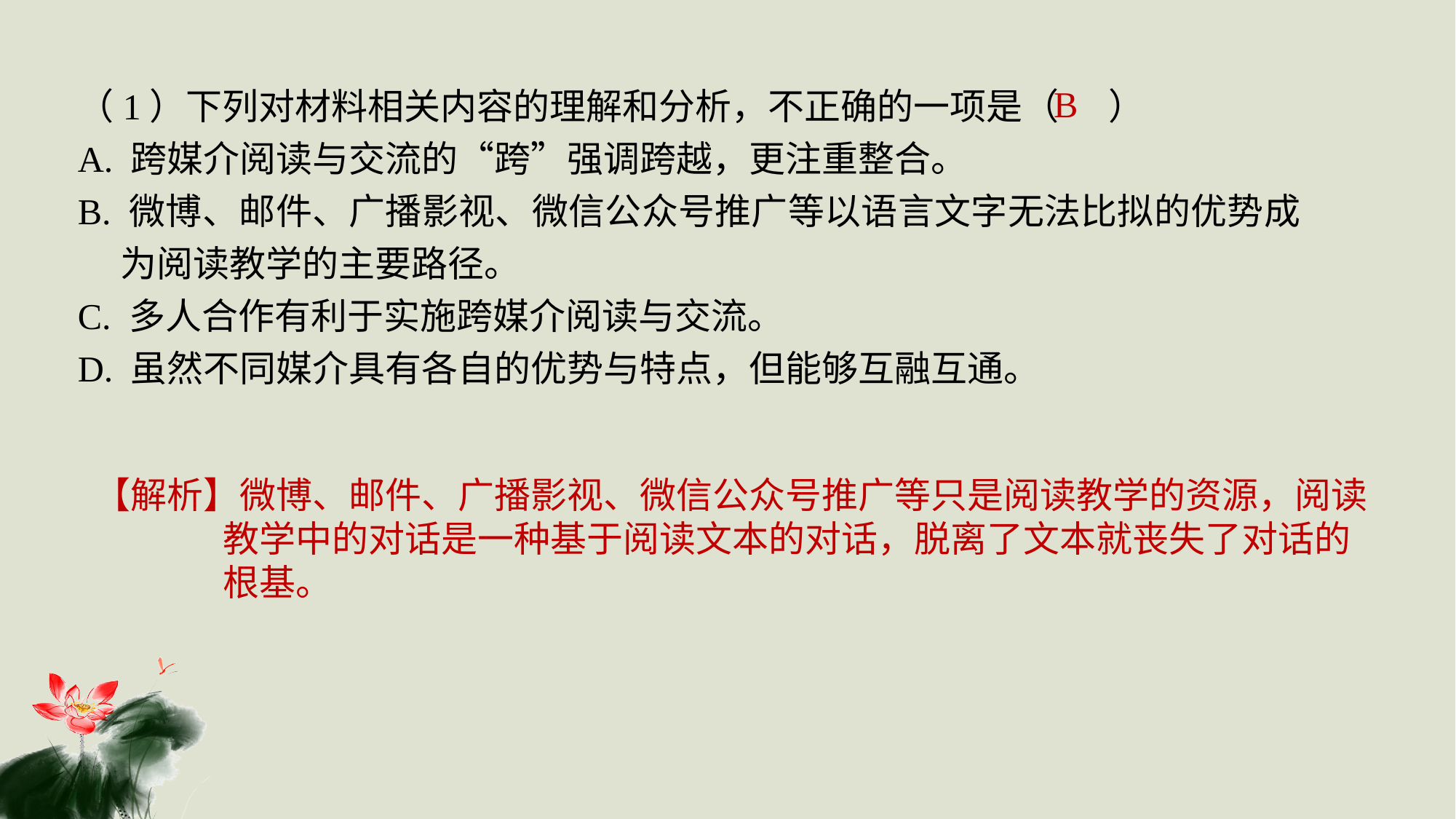

（1）下列对材料相关内容的理解和分析，不正确的一项是（      ）
A. 跨媒介阅读与交流的“跨”强调跨越，更注重整合。
B. 微博、邮件、广播影视、微信公众号推广等以语言文字无法比拟的优势成为阅读教学的主要路径。
C. 多人合作有利于实施跨媒介阅读与交流。
D. 虽然不同媒介具有各自的优势与特点，但能够互融互通。
B
【解析】微博、邮件、广播影视、微信公众号推广等只是阅读教学的资源，阅读教学中的对话是一种基于阅读文本的对话，脱离了文本就丧失了对话的根基。